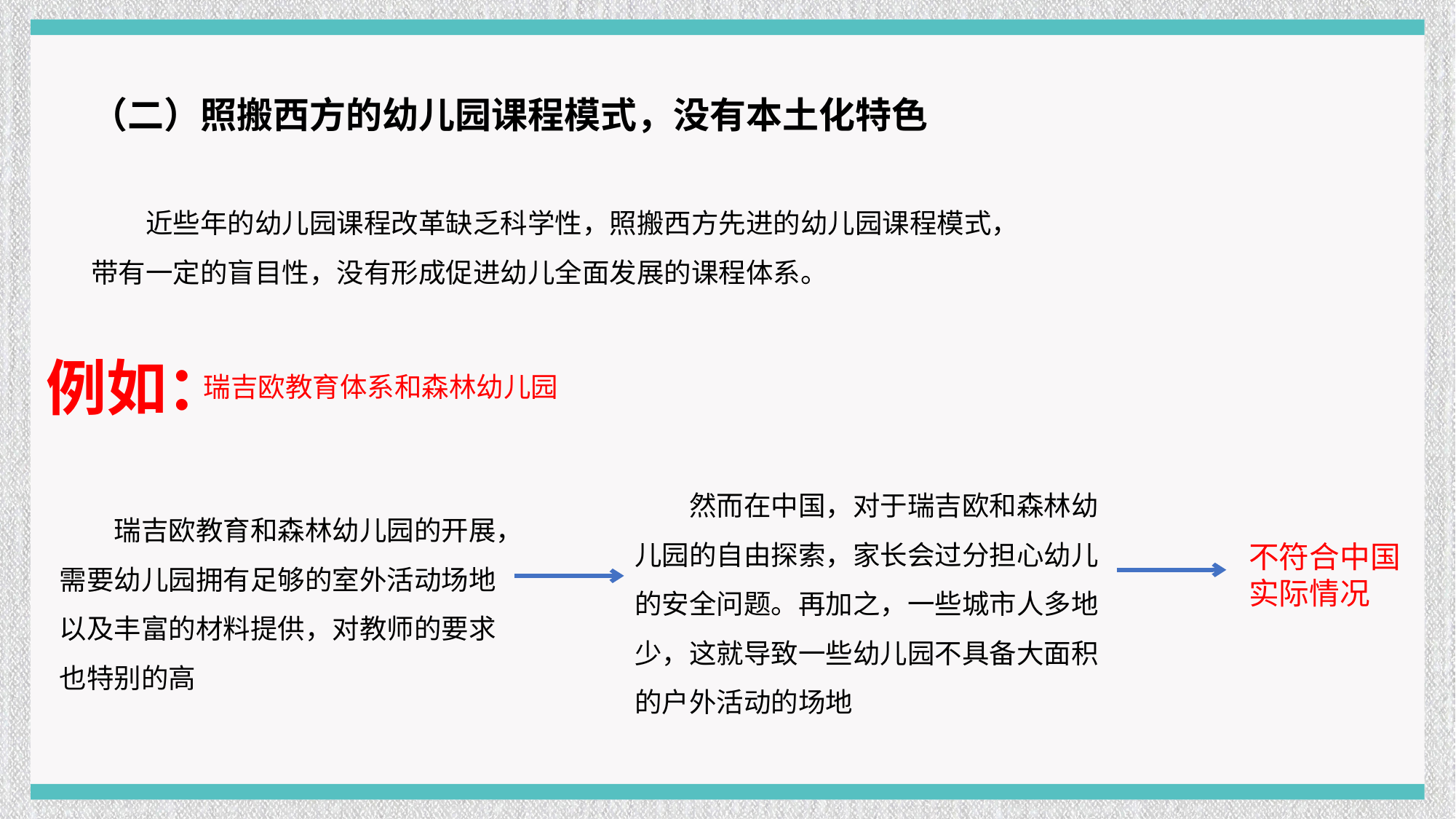

（二）照搬西方的幼儿园课程模式，没有本土化特色
近些年的幼儿园课程改革缺乏科学性，照搬西方先进的幼儿园课程模式，带有一定的盲目性，没有形成促进幼儿全面发展的课程体系。
例如：
瑞吉欧教育体系和森林幼儿园
然而在中国，对于瑞吉欧和森林幼儿园的自由探索，家长会过分担心幼儿的安全问题。再加之，一些城市人多地少，这就导致一些幼儿园不具备大面积的户外活动的场地
瑞吉欧教育和森林幼儿园的开展，需要幼儿园拥有足够的室外活动场地以及丰富的材料提供，对教师的要求也特别的高
不符合中国实际情况